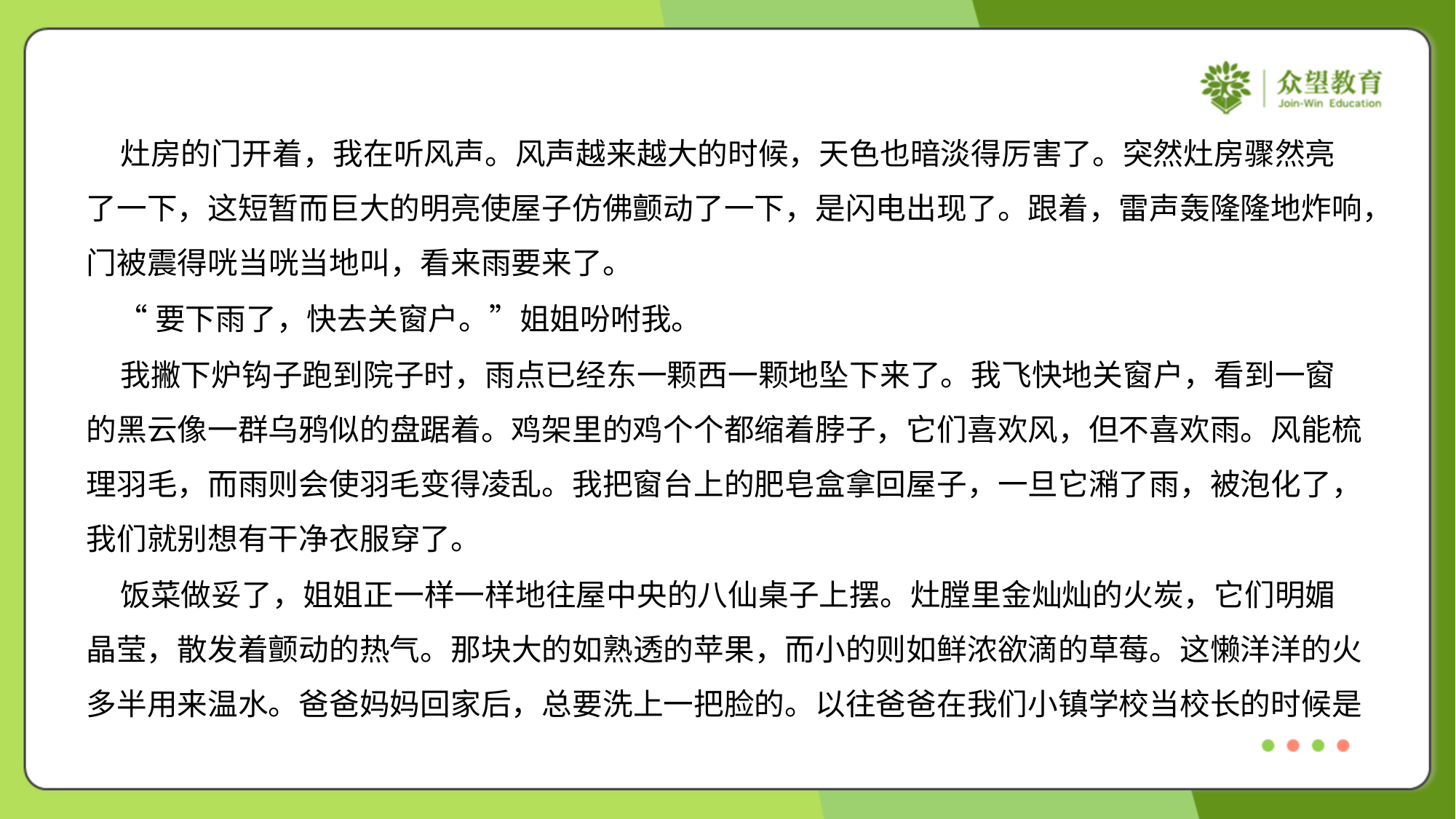

灶房的门开着，我在听风声。风声越来越大的时候，天色也暗淡得厉害了。突然灶房骤然亮
了一下，这短暂而巨大的明亮使屋子仿佛颤动了一下，是闪电出现了。跟着，雷声轰隆隆地炸响，
门被震得咣当咣当地叫，看来雨要来了。
    “要下雨了，快去关窗户。”姐姐吩咐我。
    我撇下炉钩子跑到院子时，雨点已经东一颗西一颗地坠下来了。我飞快地关窗户，看到一窗
的黑云像一群乌鸦似的盘踞着。鸡架里的鸡个个都缩着脖子，它们喜欢风，但不喜欢雨。风能梳
理羽毛，而雨则会使羽毛变得凌乱。我把窗台上的肥皂盒拿回屋子，一旦它潲了雨，被泡化了，
我们就别想有干净衣服穿了。
    饭菜做妥了，姐姐正一样一样地往屋中央的八仙桌子上摆。灶膛里金灿灿的火炭，它们明媚
晶莹，散发着颤动的热气。那块大的如熟透的苹果，而小的则如鲜浓欲滴的草莓。这懒洋洋的火
多半用来温水。爸爸妈妈回家后，总要洗上一把脸的。以往爸爸在我们小镇学校当校长的时候是